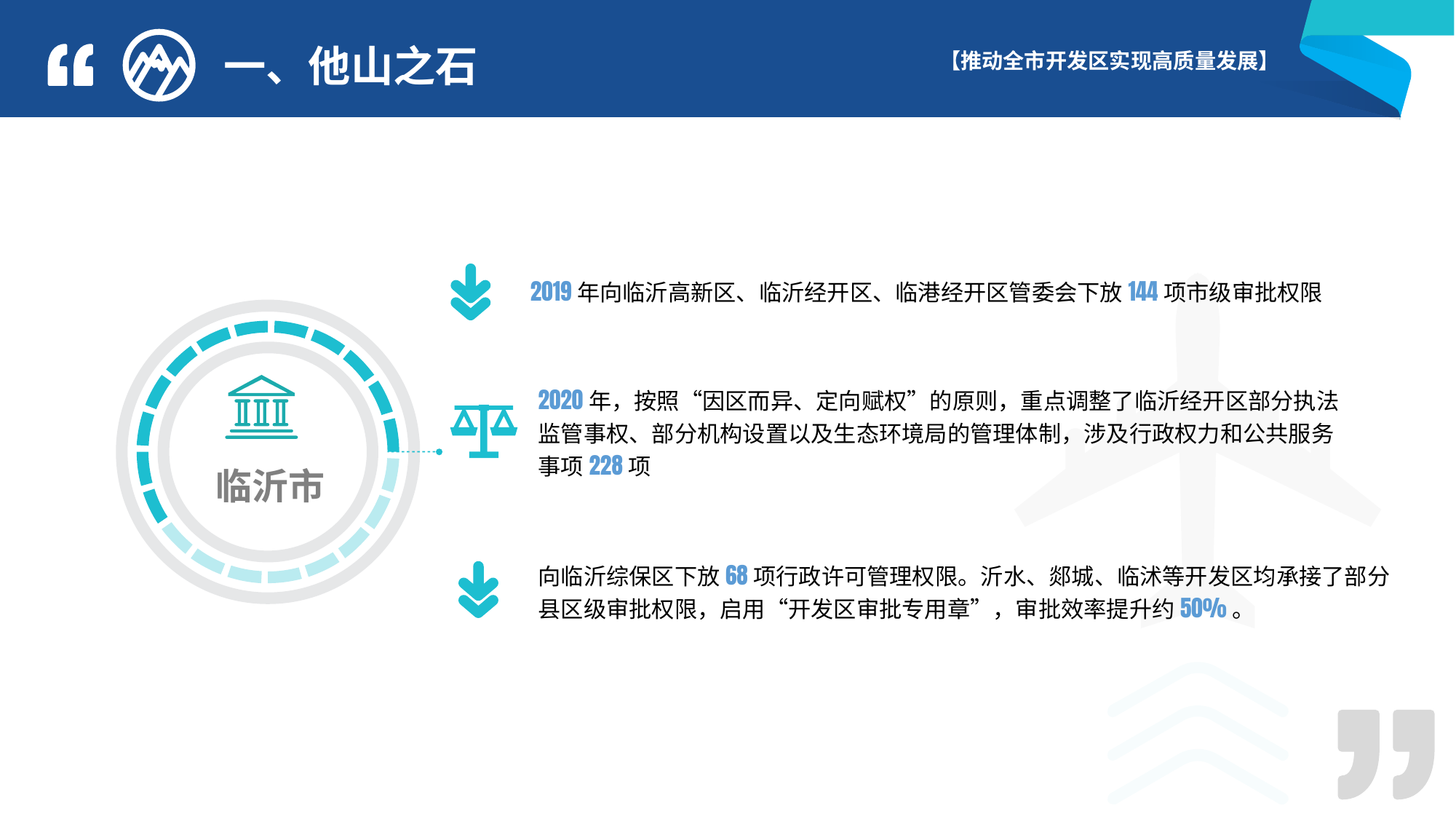

一、他山之石

2019年向临沂高新区、临沂经开区、临港经开区管委会下放144项市级审批权限

临沂市

2020年，按照“因区而异、定向赋权”的原则，重点调整了临沂经开区部分执法监管事权、部分机构设置以及生态环境局的管理体制，涉及行政权力和公共服务事项228项

向临沂综保区下放68项行政许可管理权限。沂水、郯城、临沭等开发区均承接了部分县区级审批权限，启用“开发区审批专用章”，审批效率提升约50%。